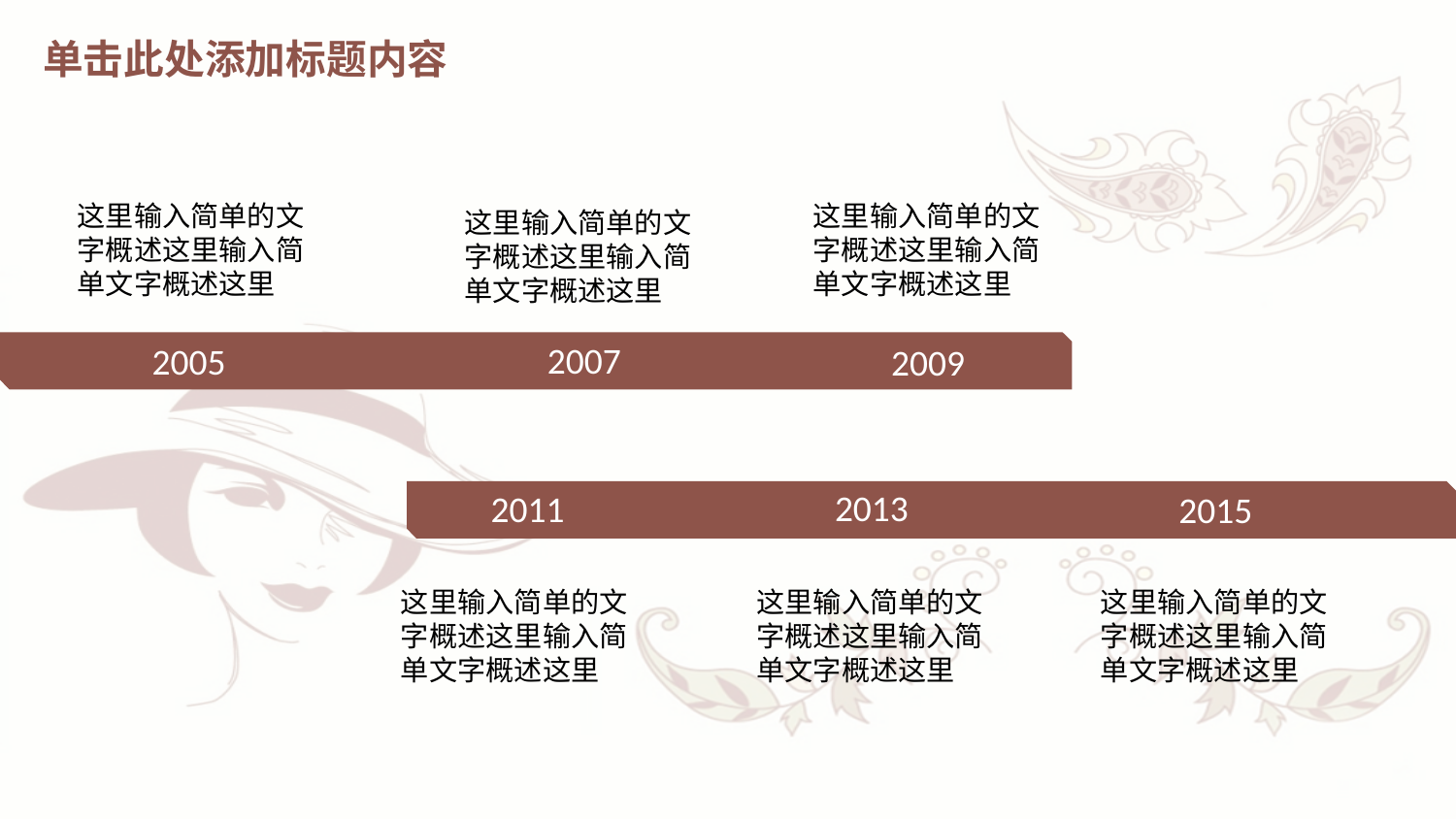

单击此处添加标题内容
这里输入简单的文字概述这里输入简单文字概述这里
这里输入简单的文字概述这里输入简单文字概述这里
这里输入简单的文字概述这里输入简单文字概述这里
2007
2005

2009
2013
2011
2015

这里输入简单的文字概述这里输入简单文字概述这里
这里输入简单的文字概述这里输入简单文字概述这里
这里输入简单的文字概述这里输入简单文字概述这里